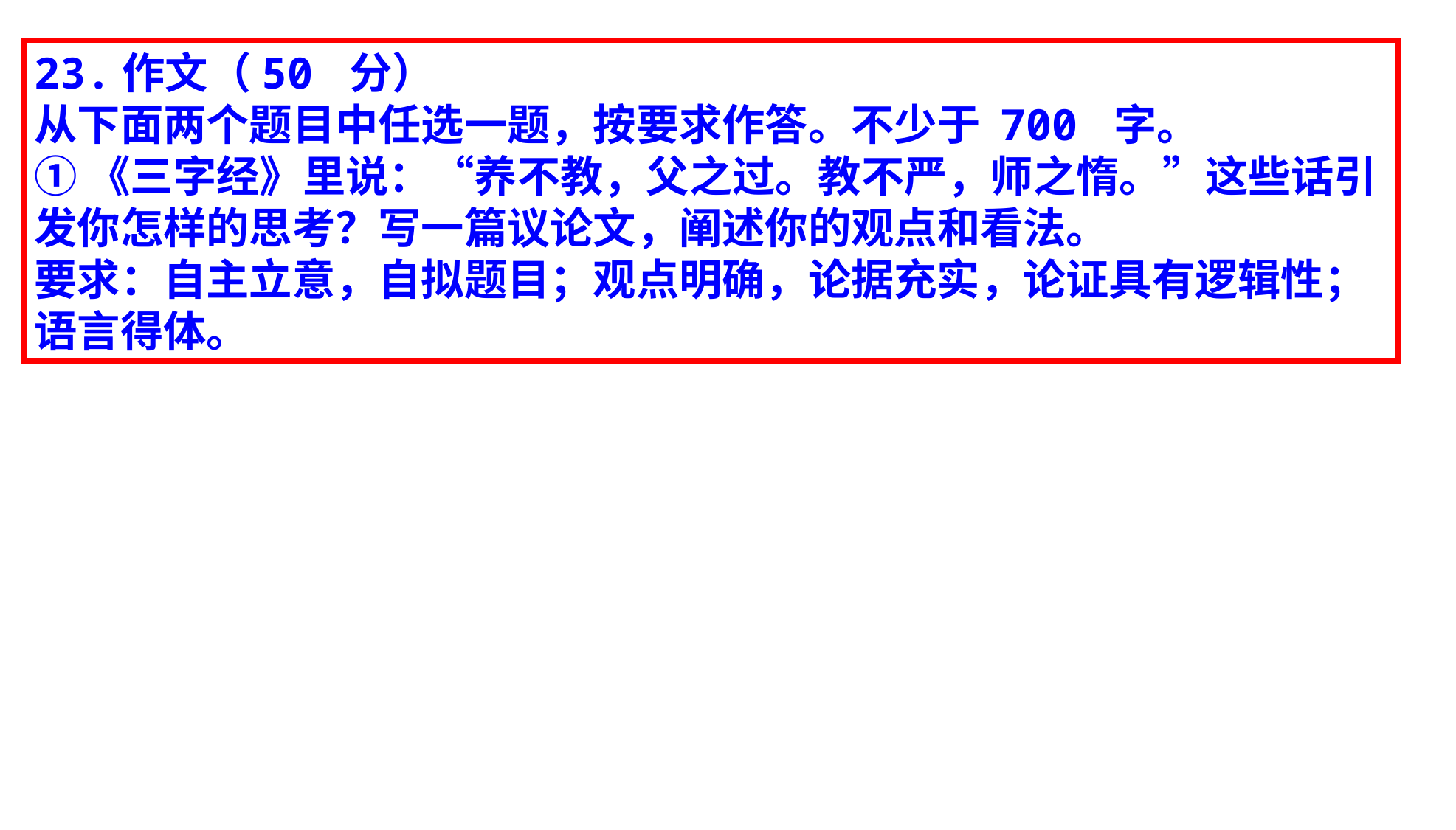

23.作文（50 分）
从下面两个题目中任选一题，按要求作答。不少于 700 字。
①《三字经》里说：“养不教，父之过。教不严，师之惰。”这些话引发你怎样的思考？写一篇议论文，阐述你的观点和看法。
要求：自主立意，自拟题目；观点明确，论据充实，论证具有逻辑性；语言得体。